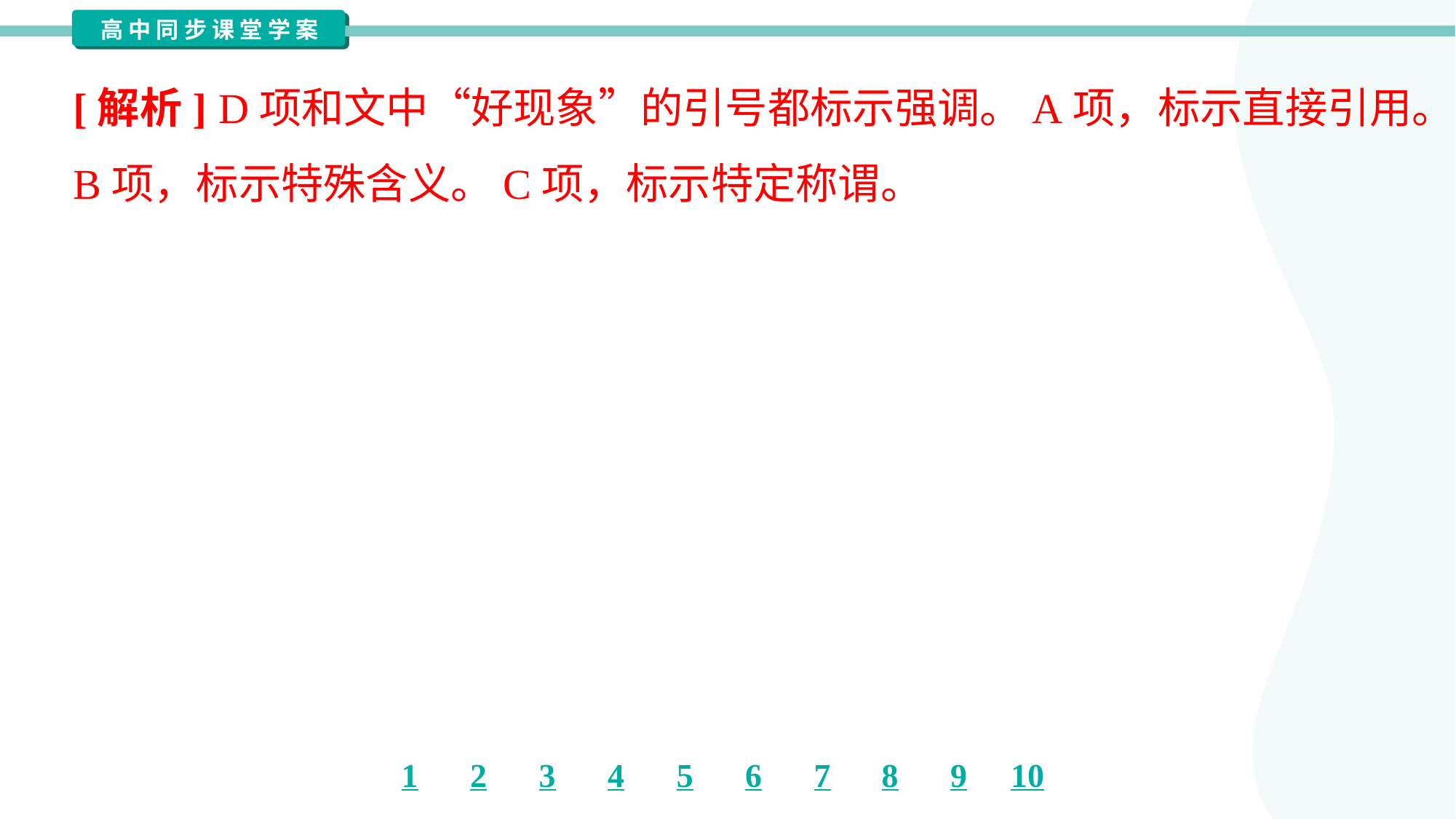

[解析] D项和文中“好现象”的引号都标示强调。A项，标示直接引用。
B项，标示特殊含义。C项，标示特定称谓。